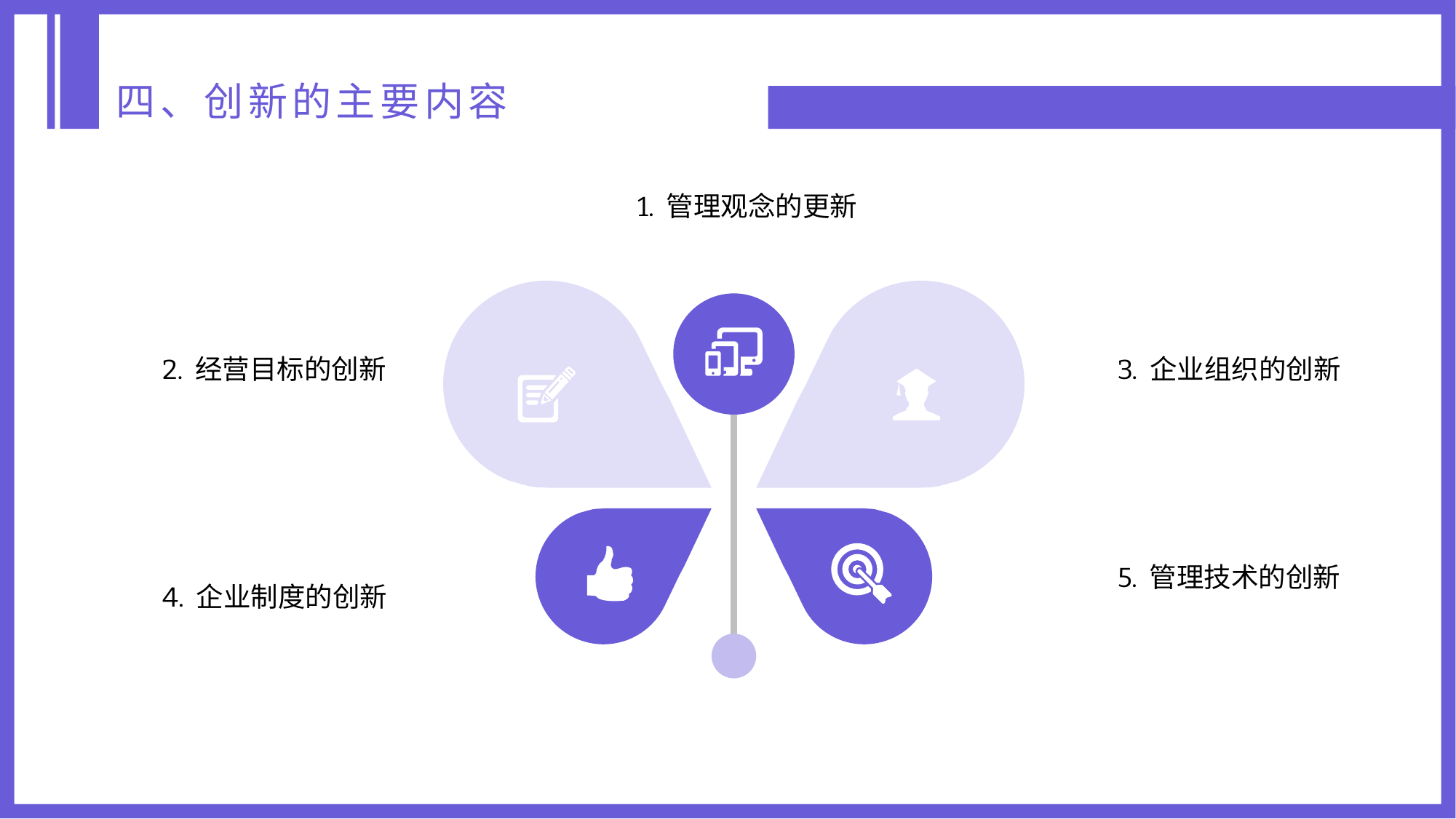

四、创新的主要内容
1. 管理观念的更新

2. 经营目标的创新
3. 企业组织的创新

5. 管理技术的创新
4. 企业制度的创新